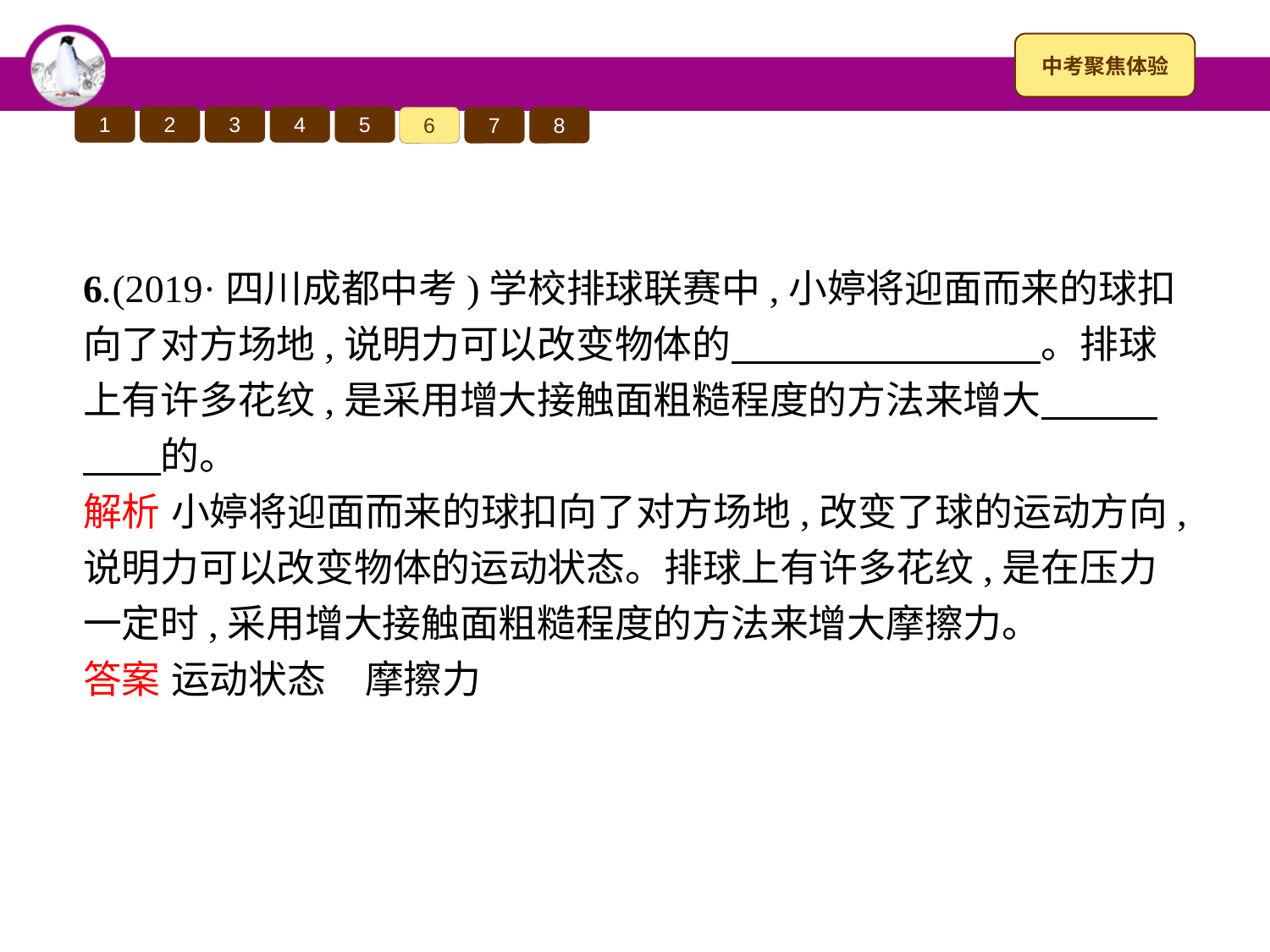

1
2
3
4
5
6
7
8
6.(2019·四川成都中考)学校排球联赛中,小婷将迎面而来的球扣向了对方场地,说明力可以改变物体的　　　　　　　　。排球上有许多花纹,是采用增大接触面粗糙程度的方法来增大　　　　　的。
解析 小婷将迎面而来的球扣向了对方场地,改变了球的运动方向,说明力可以改变物体的运动状态。排球上有许多花纹,是在压力一定时,采用增大接触面粗糙程度的方法来增大摩擦力。
答案 运动状态　摩擦力